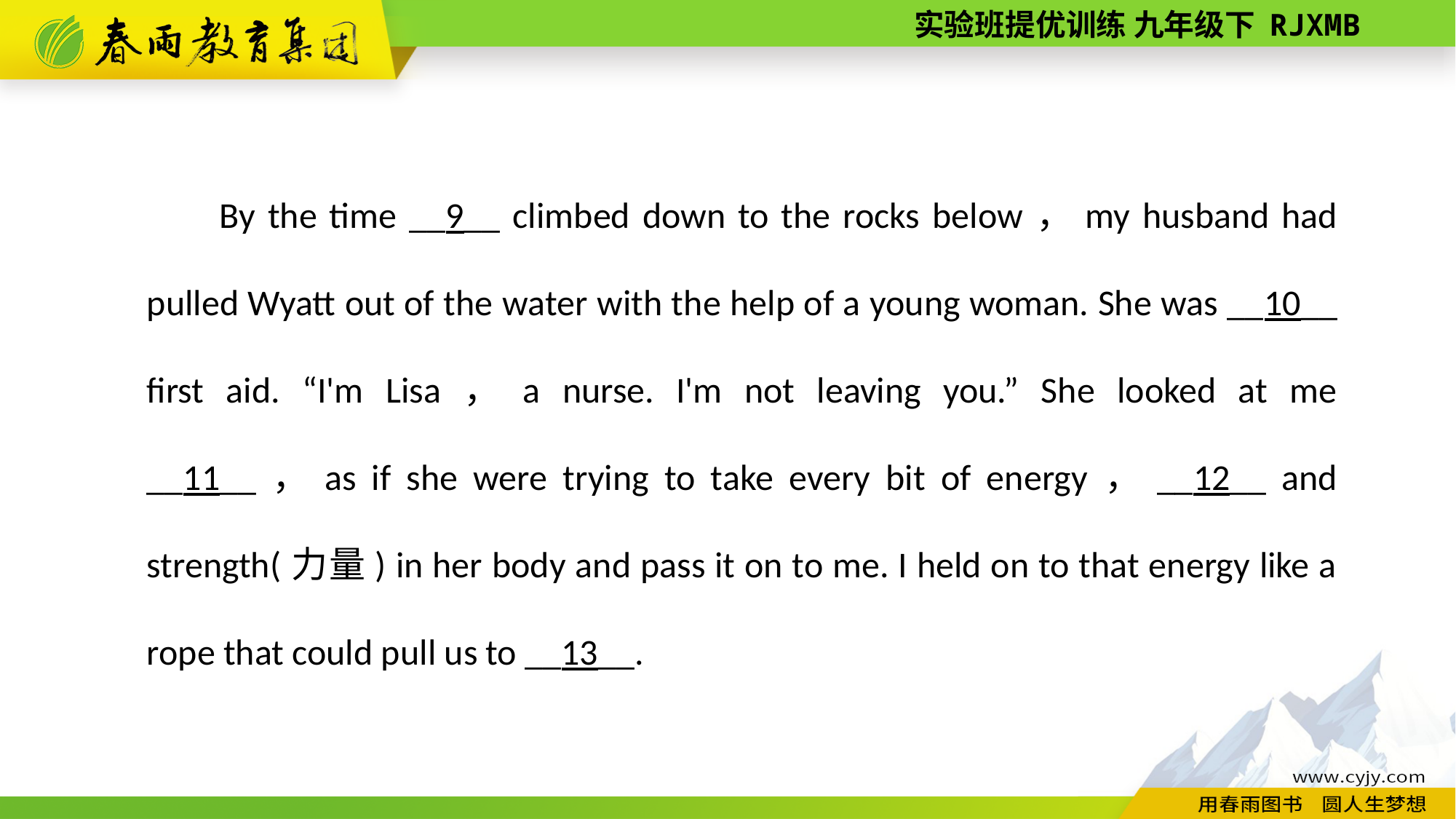

By the time __9__ climbed down to the rocks below，my husband had pulled Wyatt out of the water with the help of a young woman. She was __10__ first aid. “I'm Lisa，a nurse. I'm not leaving you.” She looked at me __11__，as if she were trying to take every bit of energy，__12__ and strength(力量) in her body and pass it on to me. I held on to that energy like a rope that could pull us to __13__.